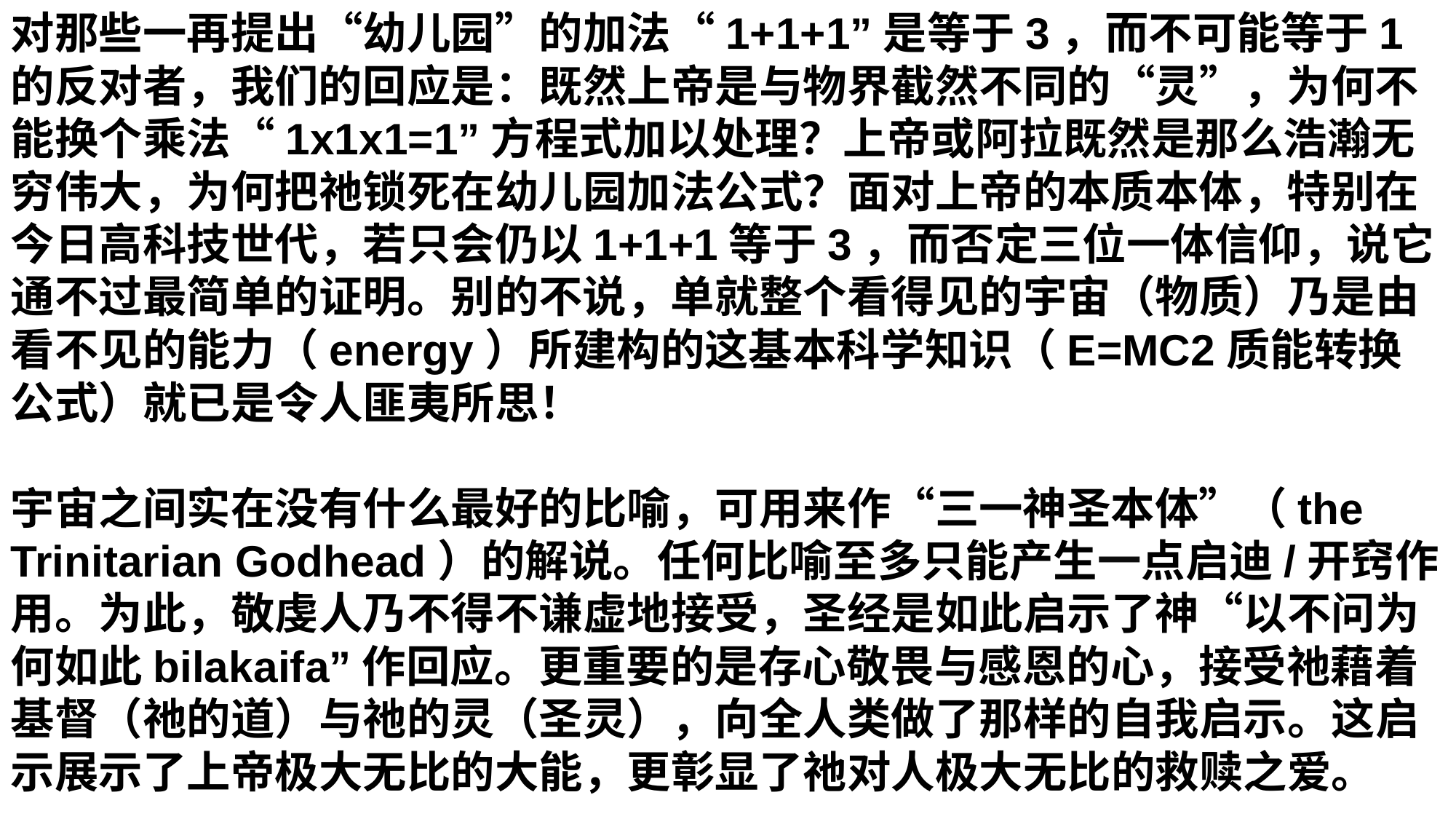

对那些一再提出“幼儿园”的加法“1+1+1”是等于3，而不可能等于1的反对者，我们的回应是：既然上帝是与物界截然不同的“灵”，为何不能换个乘法“1x1x1=1”方程式加以处理？上帝或阿拉既然是那么浩瀚无穷伟大，为何把祂锁死在幼儿园加法公式？面对上帝的本质本体，特别在今日高科技世代，若只会仍以1+1+1等于3，而否定三位一体信仰，说它通不过最简单的证明。别的不说，单就整个看得见的宇宙（物质）乃是由看不见的能力（energy）所建构的这基本科学知识（E=MC2质能转换公式）就已是令人匪夷所思！

宇宙之间实在没有什么最好的比喻，可用来作“三一神圣本体”（the Trinitarian Godhead）的解说。任何比喻至多只能产生一点启迪/开窍作用。为此，敬虔人乃不得不谦虚地接受，圣经是如此启示了神“以不问为何如此bilakaifa”作回应。更重要的是存心敬畏与感恩的心，接受祂藉着基督（祂的道）与祂的灵（圣灵），向全人类做了那样的自我启示。这启示展示了上帝极大无比的大能，更彰显了祂对人极大无比的救赎之爱。